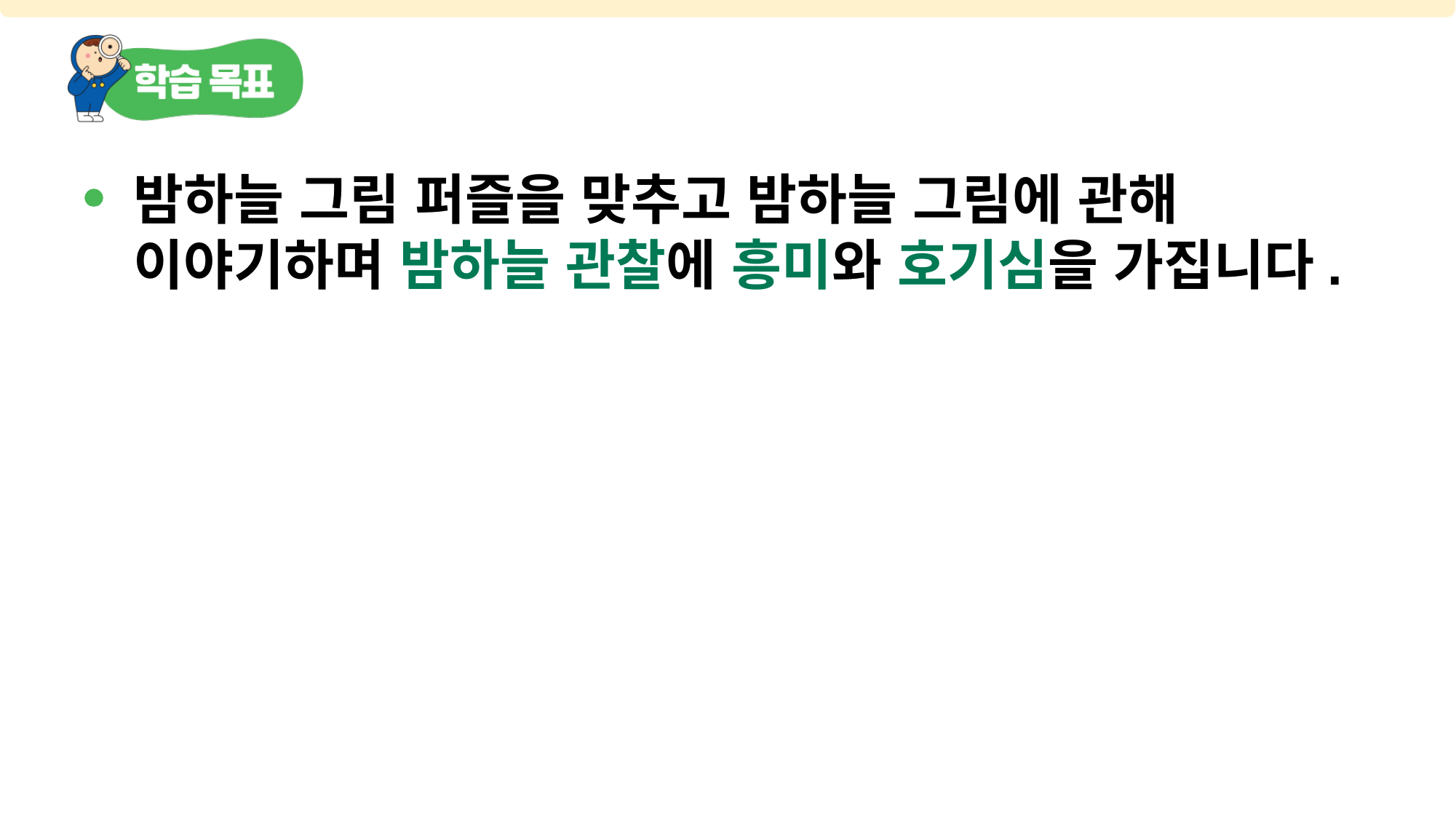

밤하늘 그림 퍼즐을 맞추고 밤하늘 그림에 관해 이야기하며 밤하늘 관찰에 흥미와 호기심을 가집니다.